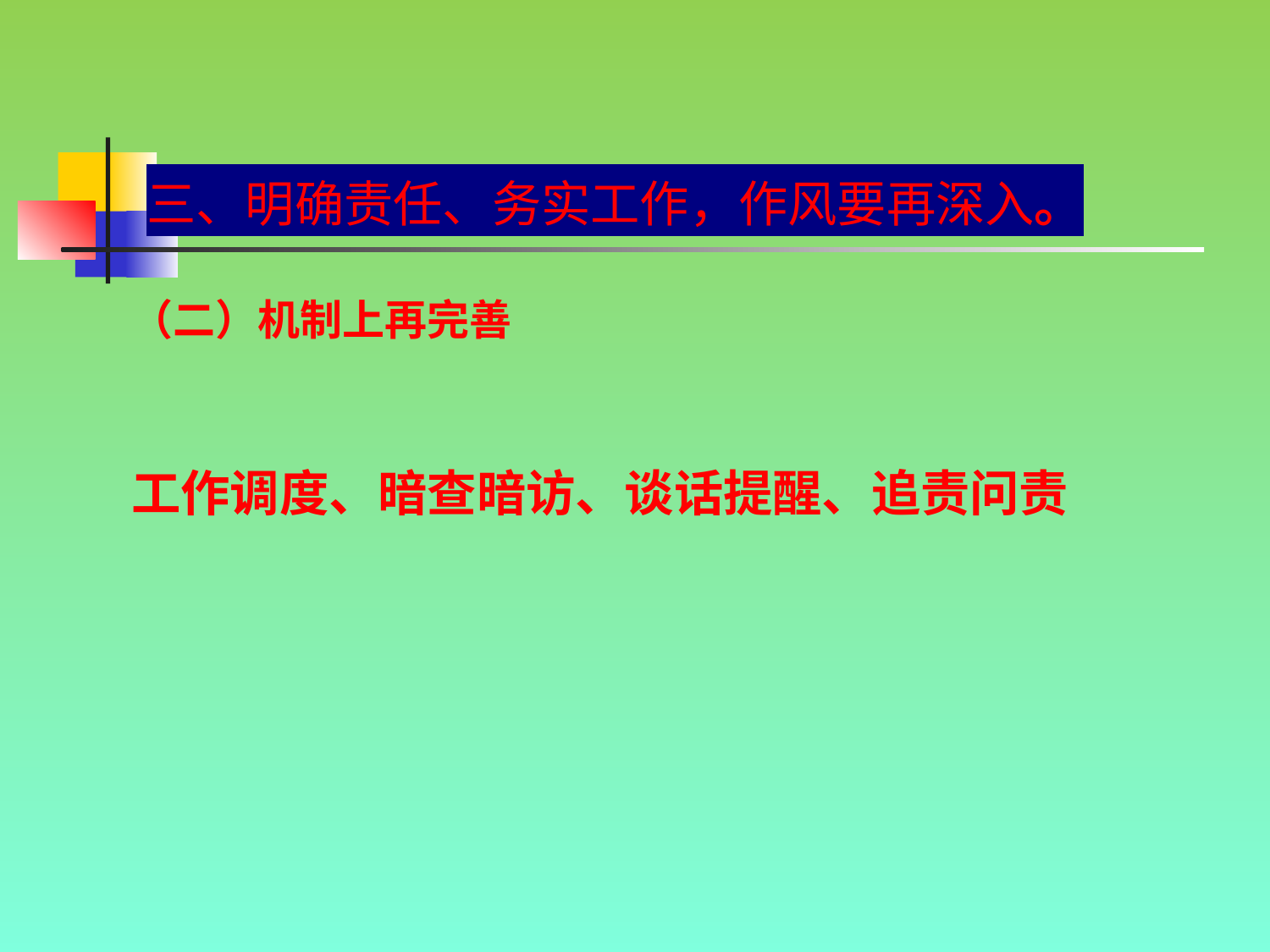

三、明确责任、务实工作，作风要再深入。
（二）机制上再完善

工作调度、暗查暗访、谈话提醒、追责问责